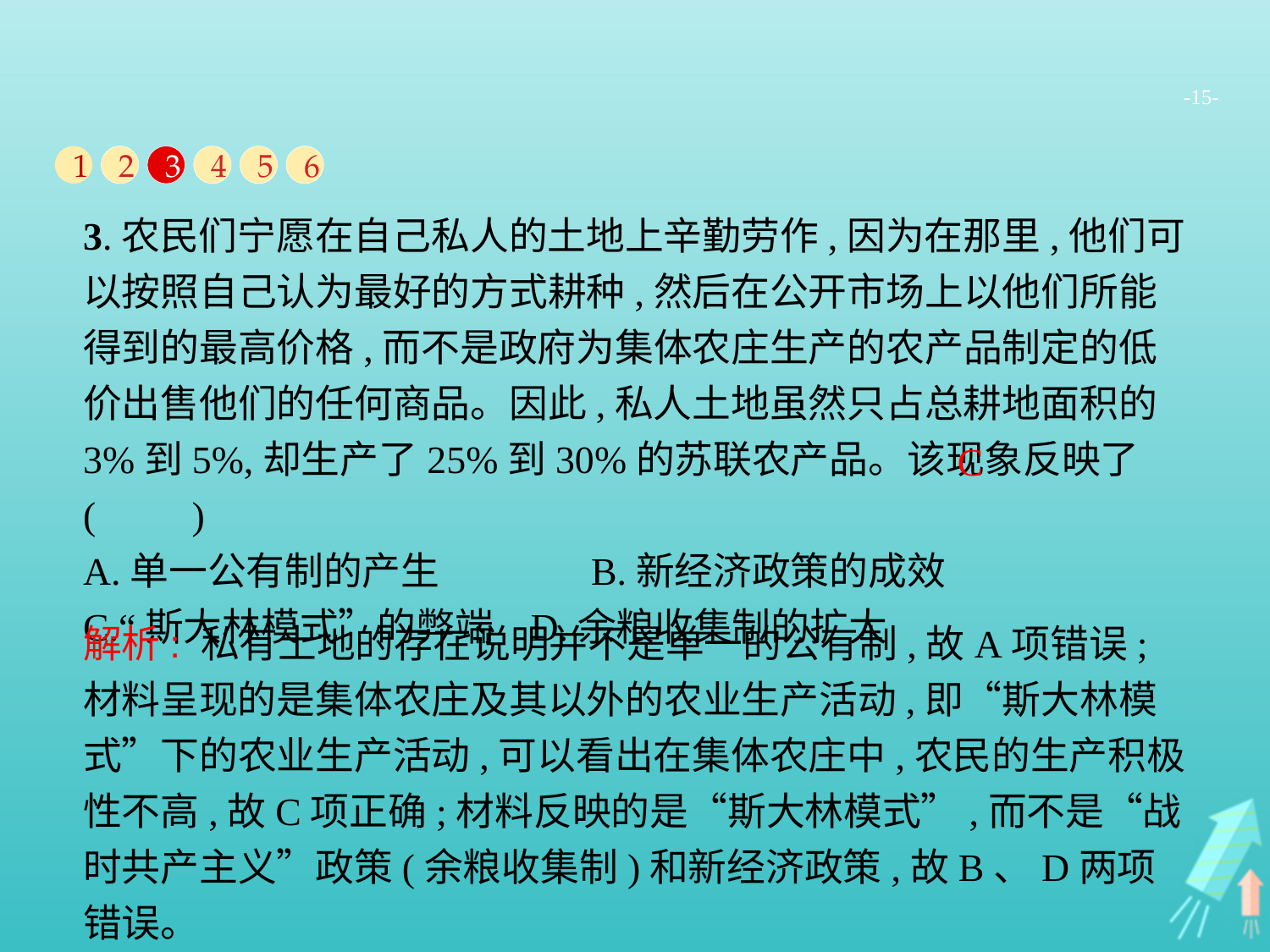

-15-
1
2
3
4
5
6
3.农民们宁愿在自己私人的土地上辛勤劳作,因为在那里,他们可以按照自己认为最好的方式耕种,然后在公开市场上以他们所能得到的最高价格,而不是政府为集体农庄生产的农产品制定的低价出售他们的任何商品。因此,私人土地虽然只占总耕地面积的3%到5%,却生产了25%到30%的苏联农产品。该现象反映了(　　)
A.单一公有制的产生		B.新经济政策的成效
C.“斯大林模式”的弊端	D.余粮收集制的扩大
C
解析: 私有土地的存在说明并不是单一的公有制,故A项错误;材料呈现的是集体农庄及其以外的农业生产活动,即“斯大林模式”下的农业生产活动,可以看出在集体农庄中,农民的生产积极性不高,故C项正确;材料反映的是“斯大林模式”,而不是“战时共产主义”政策(余粮收集制)和新经济政策,故B、D两项错误。